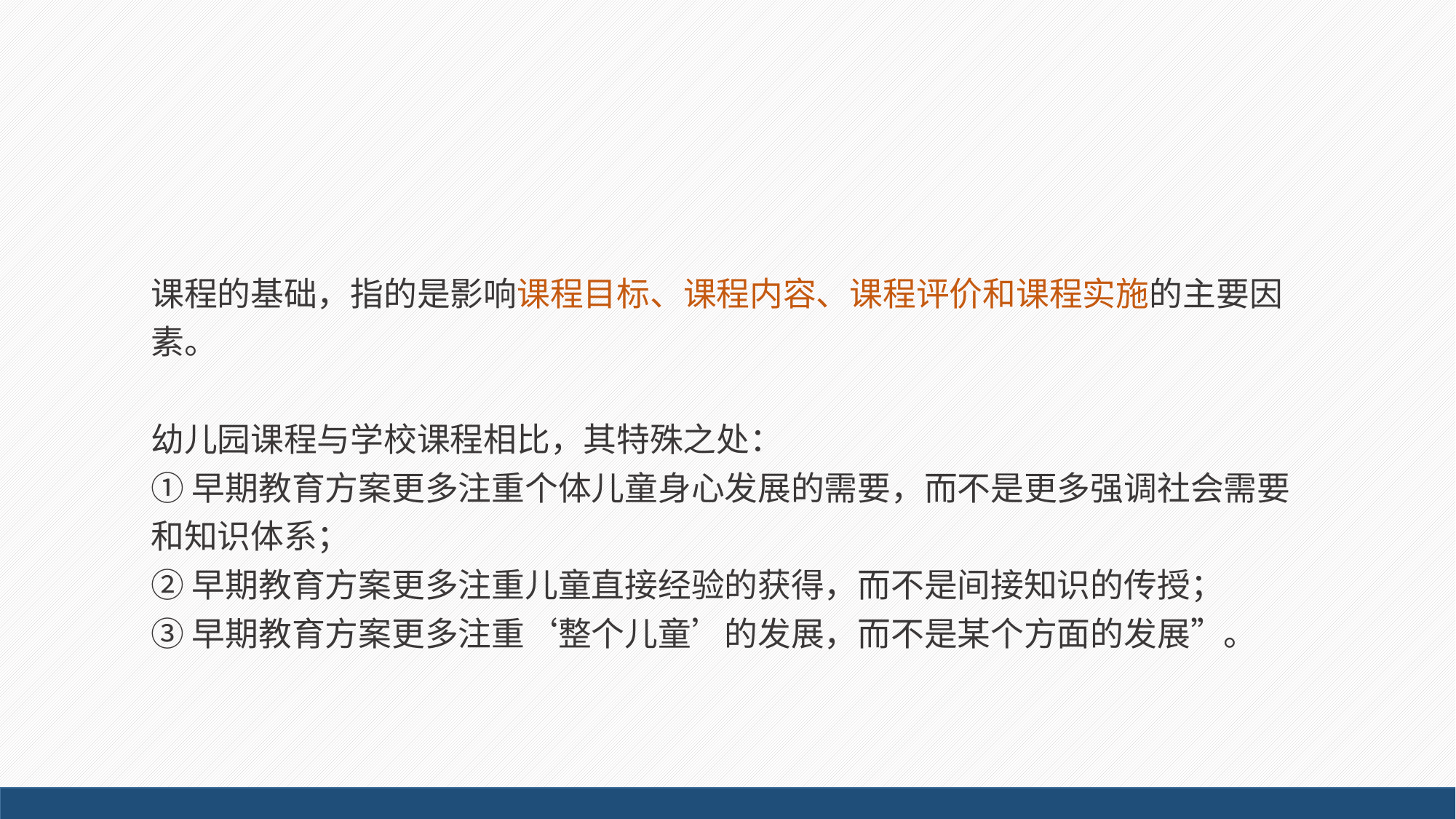

课程的基础，指的是影响课程目标、课程内容、课程评价和课程实施的主要因素。

幼儿园课程与学校课程相比，其特殊之处：
①早期教育方案更多注重个体儿童身心发展的需要，而不是更多强调社会需要和知识体系；
②早期教育方案更多注重儿童直接经验的获得，而不是间接知识的传授；
③早期教育方案更多注重‘整个儿童’的发展，而不是某个方面的发展”。